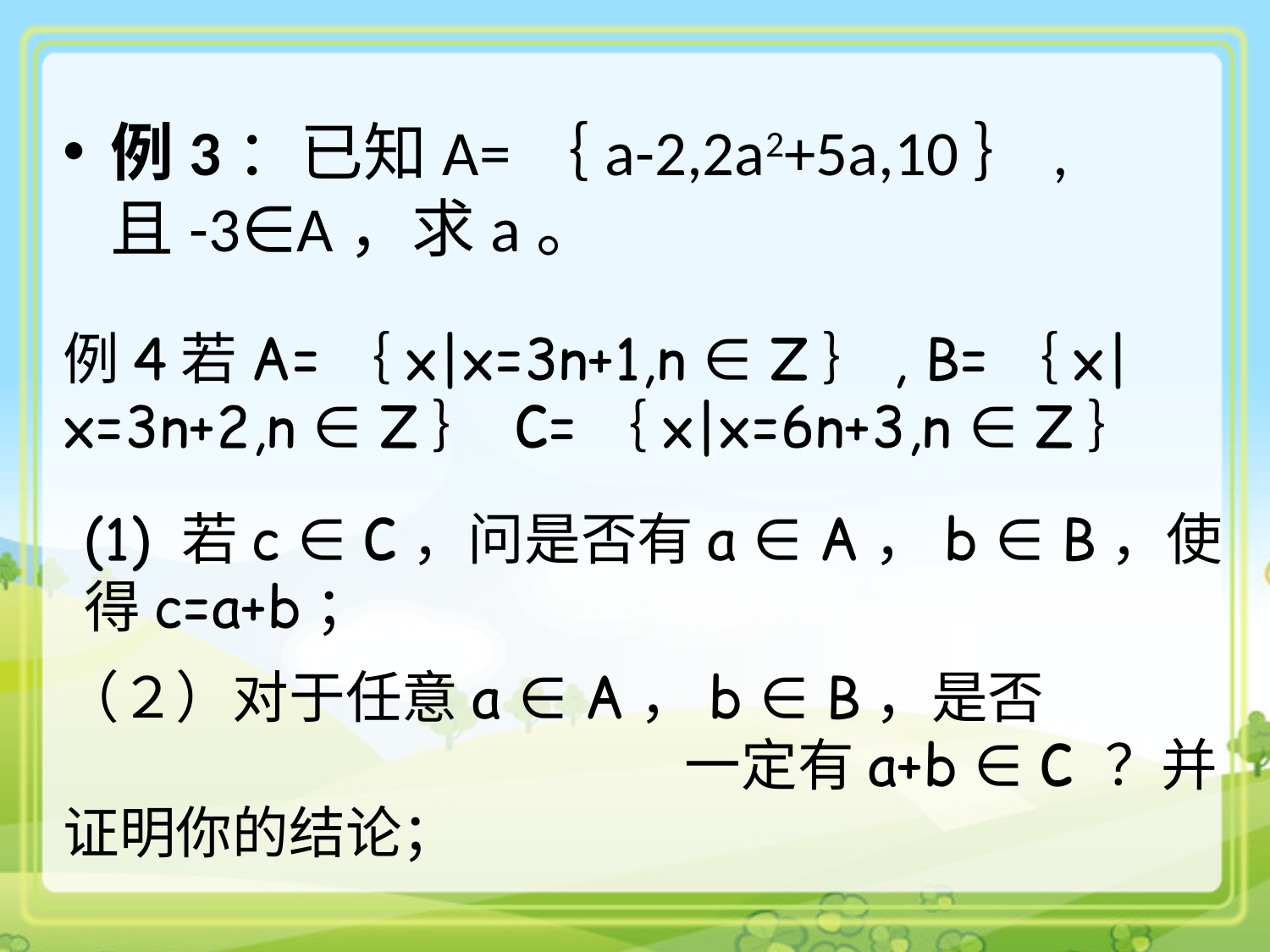

例3：已知A=｛a-2,2a2+5a,10｝,且-3∈A，求a。
例4若A=｛x|x=3n+1,n ∈ Z｝, B=｛x|x=3n+2,n ∈ Z｝ C=｛x|x=6n+3,n ∈ Z｝
(1) 若c ∈ C，问是否有a ∈ A，b ∈ B，使得c=a+b；
（２）对于任意a ∈ A，b ∈ B，是否　　　　　　　　　　　　　　一定有a+b ∈ C ？并证明你的结论；